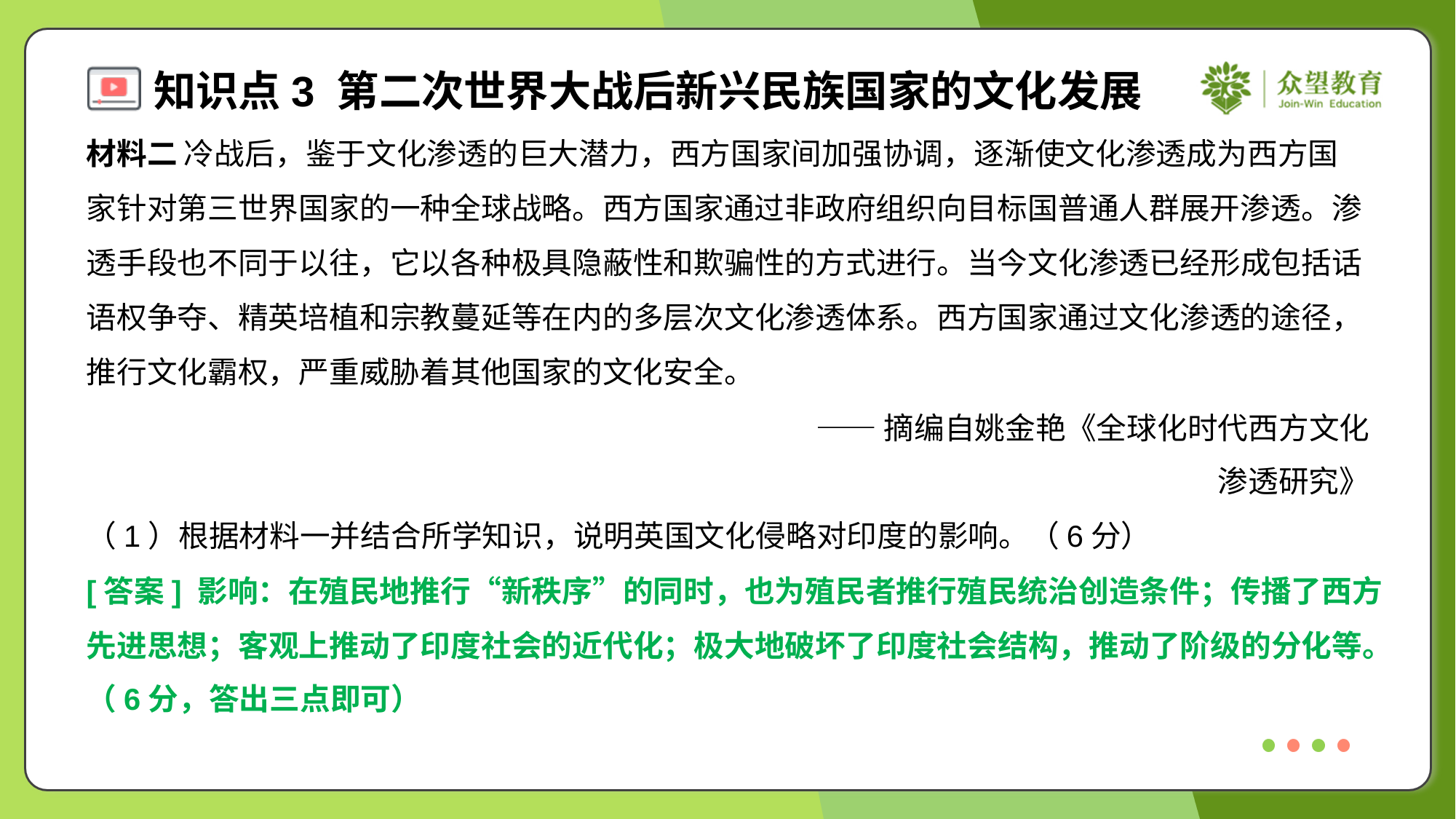

材料二 冷战后，鉴于文化渗透的巨大潜力，西方国家间加强协调，逐渐使文化渗透成为西方国
家针对第三世界国家的一种全球战略。西方国家通过非政府组织向目标国普通人群展开渗透。渗
透手段也不同于以往，它以各种极具隐蔽性和欺骗性的方式进行。当今文化渗透已经形成包括话
语权争夺、精英培植和宗教蔓延等在内的多层次文化渗透体系。西方国家通过文化渗透的途径，
推行文化霸权，严重威胁着其他国家的文化安全。
——摘编自姚金艳《全球化时代西方文化
渗透研究》
（1）根据材料一并结合所学知识，说明英国文化侵略对印度的影响。（6分）
[答案] 影响：在殖民地推行“新秩序”的同时，也为殖民者推行殖民统治创造条件；传播了西方
先进思想；客观上推动了印度社会的近代化；极大地破坏了印度社会结构，推动了阶级的分化等。
（6分，答出三点即可）